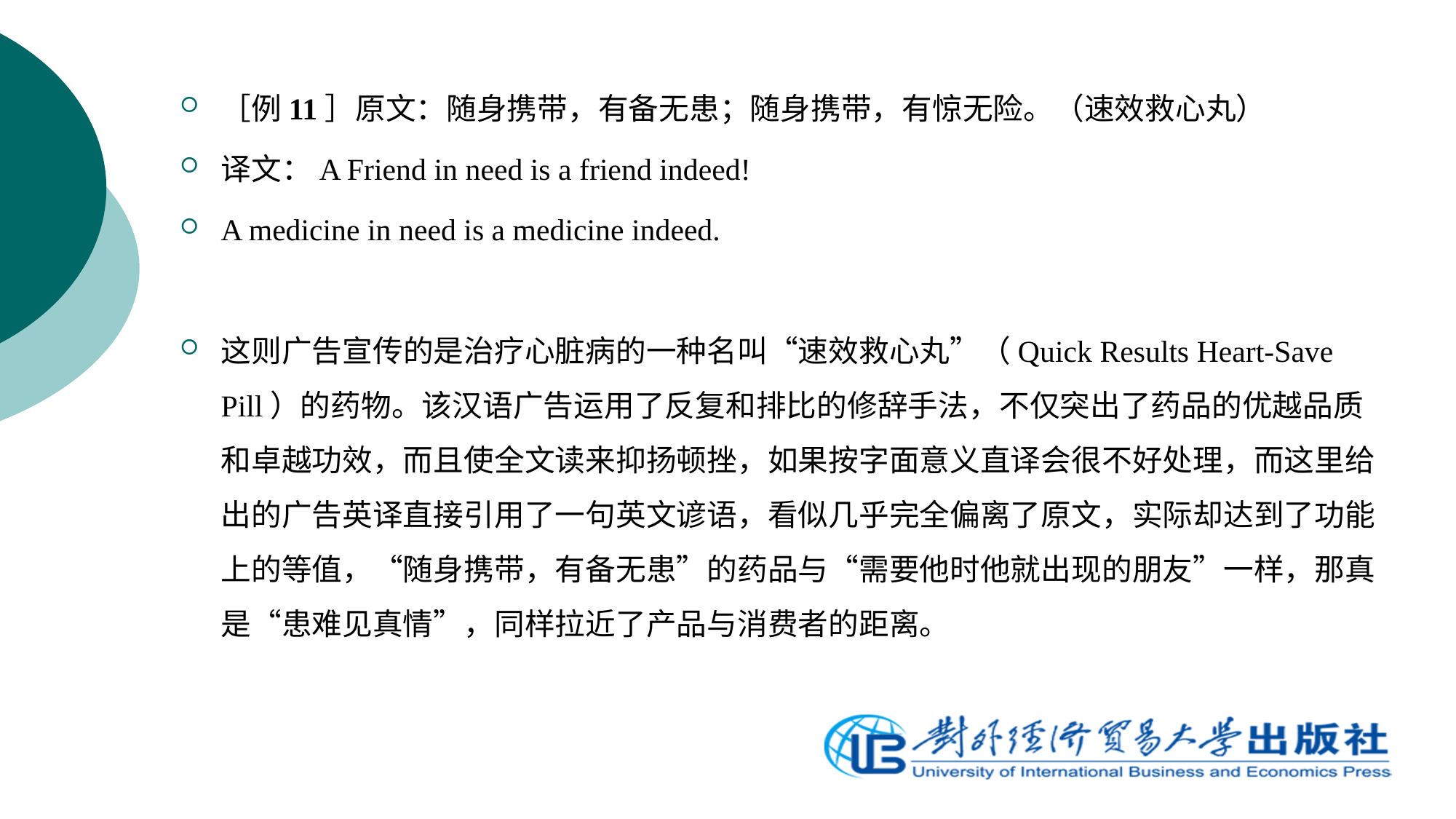

［例11］原文：随身携带，有备无患；随身携带，有惊无险。（速效救心丸）
译文：A Friend in need is a friend indeed!
A medicine in need is a medicine indeed.

这则广告宣传的是治疗心脏病的一种名叫“速效救心丸”（Quick Results Heart-Save Pill）的药物。该汉语广告运用了反复和排比的修辞手法，不仅突出了药品的优越品质和卓越功效，而且使全文读来抑扬顿挫，如果按字面意义直译会很不好处理，而这里给出的广告英译直接引用了一句英文谚语，看似几乎完全偏离了原文，实际却达到了功能上的等值，“随身携带，有备无患”的药品与“需要他时他就出现的朋友”一样，那真是“患难见真情”，同样拉近了产品与消费者的距离。